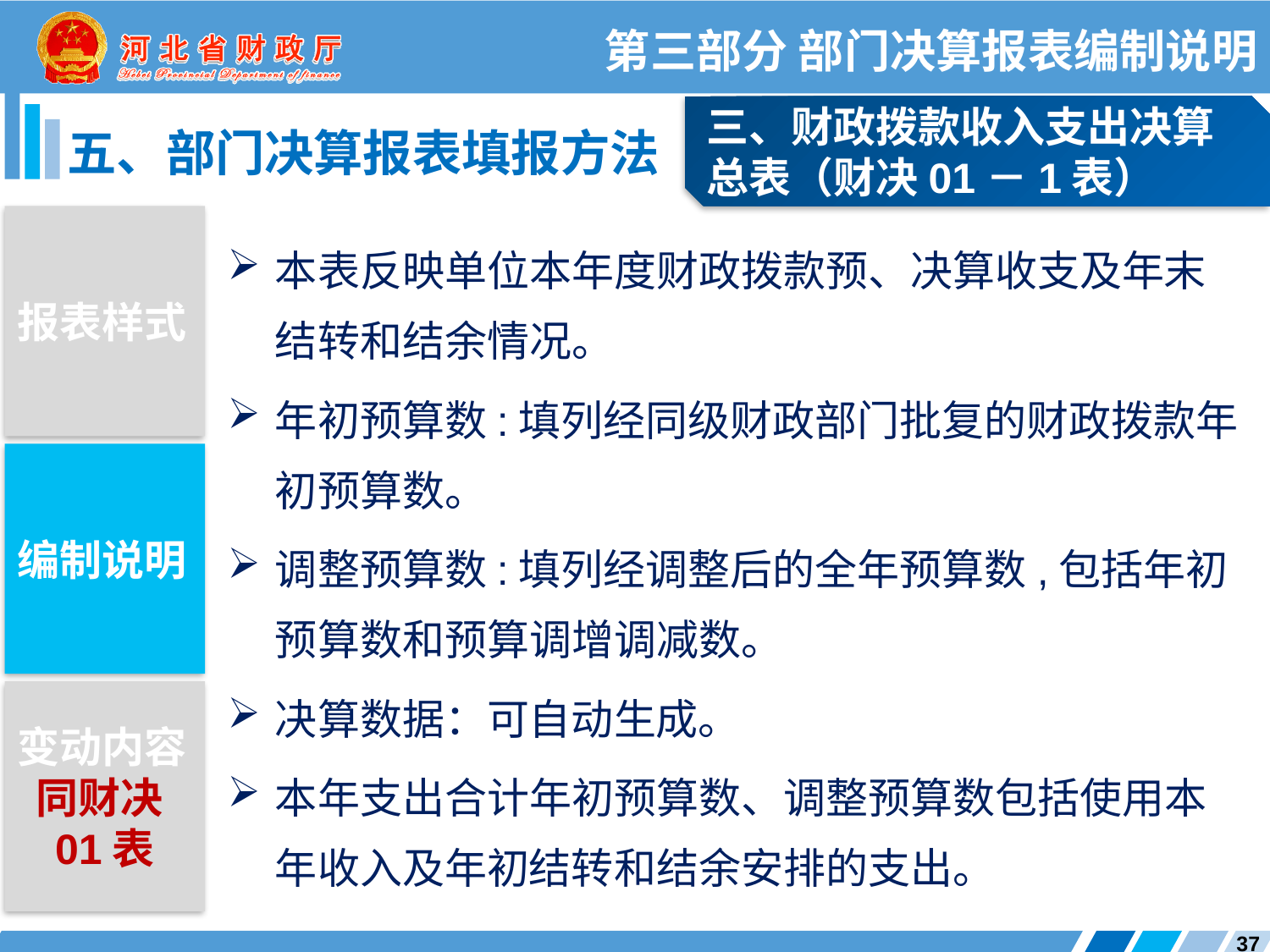

第三部分 部门决算报表编制说明
三、财政拨款收入支出决算总表（财决01－1表）
五、部门决算报表填报方法
报表样式
本表反映单位本年度财政拨款预、决算收支及年末结转和结余情况。
年初预算数:填列经同级财政部门批复的财政拨款年初预算数。
调整预算数:填列经调整后的全年预算数,包括年初预算数和预算调增调减数。
决算数据：可自动生成。
本年支出合计年初预算数、调整预算数包括使用本年收入及年初结转和结余安排的支出。
编制说明
变动内容
同财决01表
37